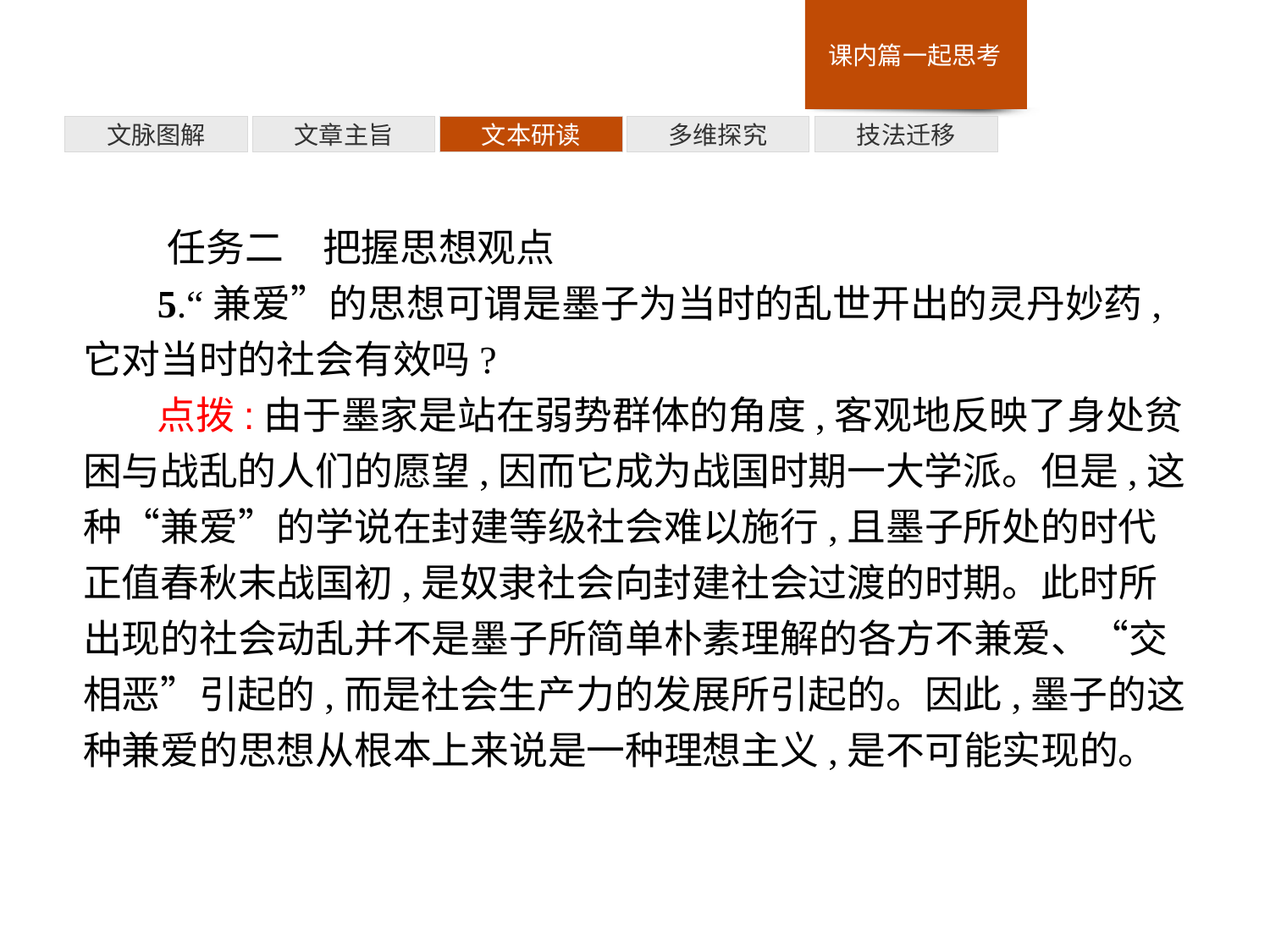

技法迁移
多维探究
文本研读
文章主旨
文脉图解
任务二　把握思想观点
5.“兼爱”的思想可谓是墨子为当时的乱世开出的灵丹妙药,它对当时的社会有效吗?
点拨:由于墨家是站在弱势群体的角度,客观地反映了身处贫困与战乱的人们的愿望,因而它成为战国时期一大学派。但是,这种“兼爱”的学说在封建等级社会难以施行,且墨子所处的时代正值春秋末战国初,是奴隶社会向封建社会过渡的时期。此时所出现的社会动乱并不是墨子所简单朴素理解的各方不兼爱、“交相恶”引起的,而是社会生产力的发展所引起的。因此,墨子的这种兼爱的思想从根本上来说是一种理想主义,是不可能实现的。